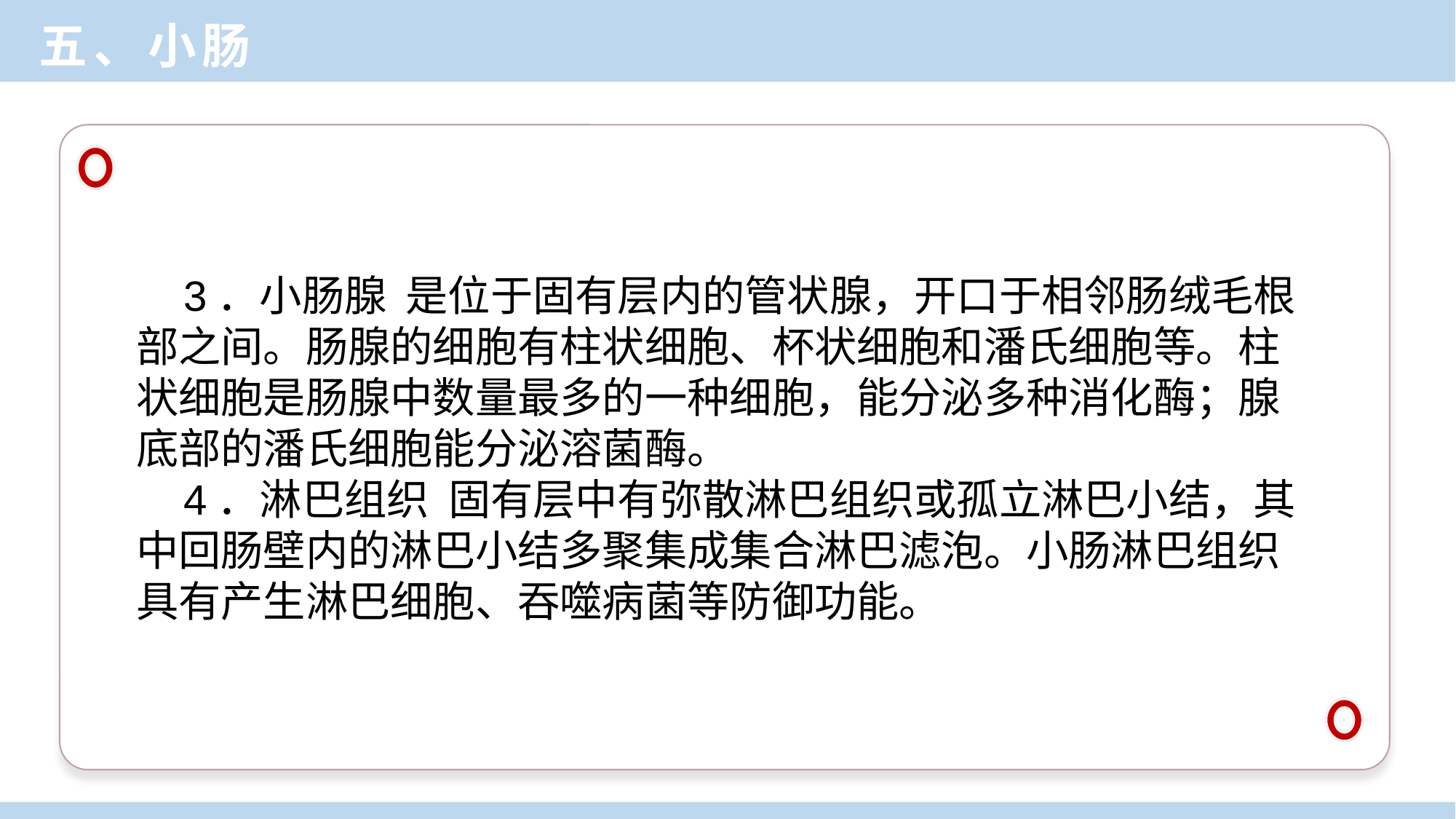

五、小肠

    3．小肠腺  是位于固有层内的管状腺，开口于相邻肠绒毛根部之间。肠腺的细胞有柱状细胞、杯状细胞和潘氏细胞等。柱状细胞是肠腺中数量最多的一种细胞，能分泌多种消化酶；腺底部的潘氏细胞能分泌溶菌酶。
    4．淋巴组织  固有层中有弥散淋巴组织或孤立淋巴小结，其中回肠壁内的淋巴小结多聚集成集合淋巴滤泡。小肠淋巴组织具有产生淋巴细胞、吞噬病菌等防御功能。